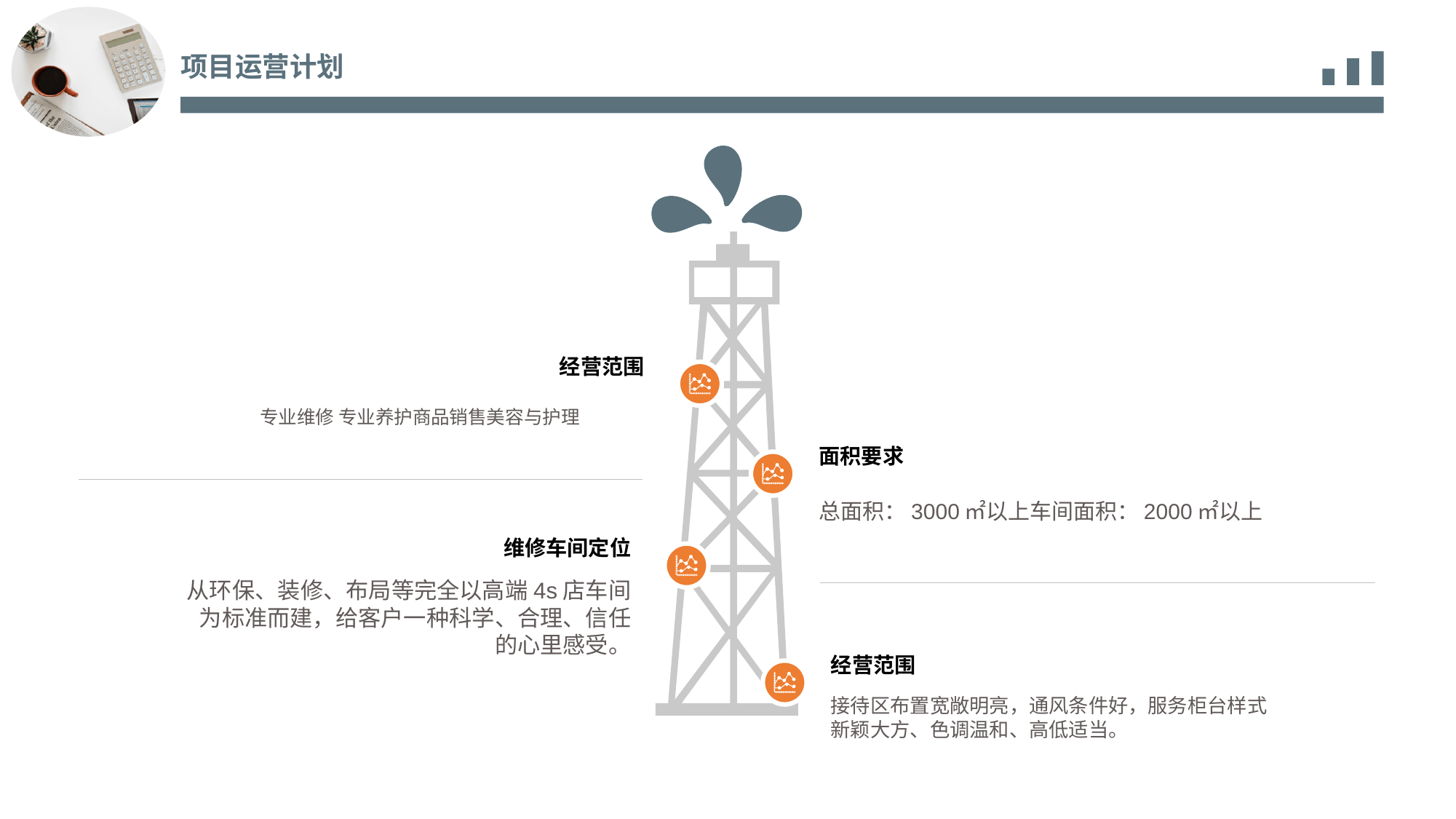

项目运营计划

经营范围
专业维修 专业养护商品销售美容与护理
面积要求
总面积：3000㎡以上车间面积：2000㎡以上
维修车间定位
从环保、装修、布局等完全以高端4s店车间为标准而建，给客户一种科学、合理、信任的心里感受。
经营范围
接待区布置宽敞明亮，通风条件好，服务柜台样式新颖大方、色调温和、高低适当。